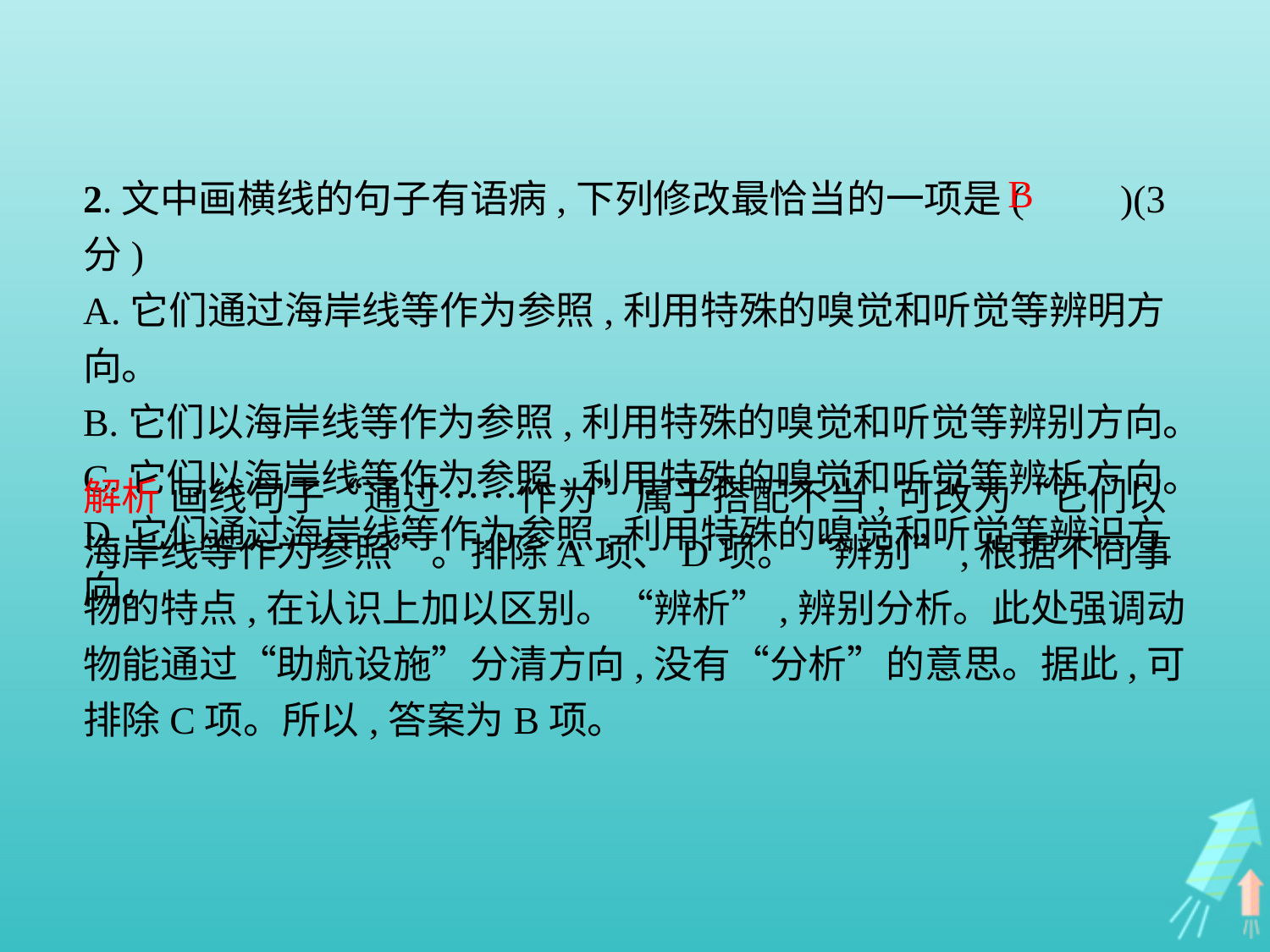

2.文中画横线的句子有语病,下列修改最恰当的一项是(　　)(3分)
A.它们通过海岸线等作为参照,利用特殊的嗅觉和听觉等辨明方向。
B.它们以海岸线等作为参照,利用特殊的嗅觉和听觉等辨别方向。
C.它们以海岸线等作为参照,利用特殊的嗅觉和听觉等辨析方向。
D.它们通过海岸线等作为参照,利用特殊的嗅觉和听觉等辨识方向。
B
解析 画线句子“通过……作为”属于搭配不当,可改为“它们以海岸线等作为参照”。排除A项、D项。“辨别”,根据不同事物的特点,在认识上加以区别。“辨析”,辨别分析。此处强调动物能通过“助航设施”分清方向,没有“分析”的意思。据此,可排除C项。所以,答案为B项。